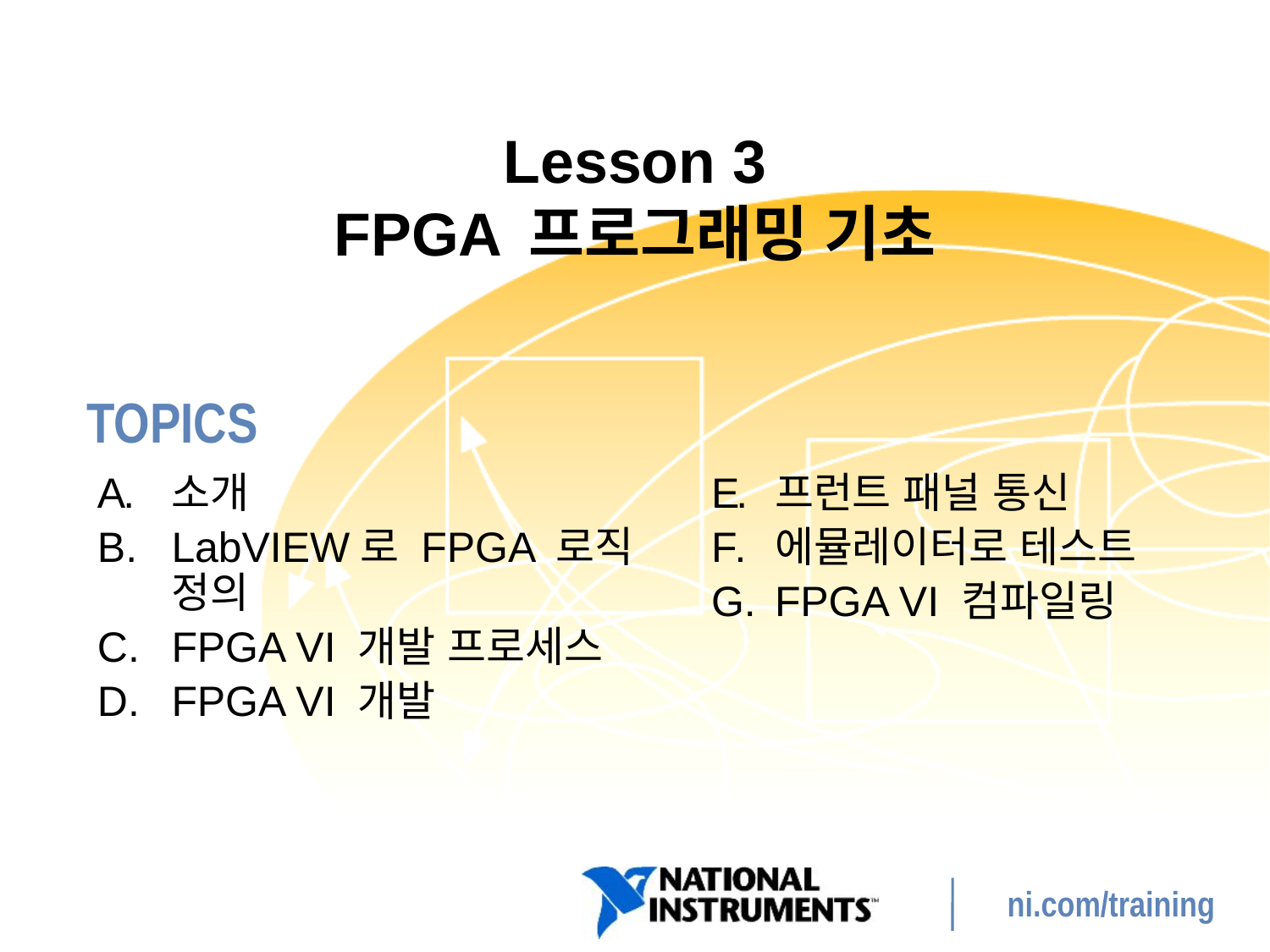

# Lesson 3 FPGA 프로그래밍 기초
소개
LabVIEW로 FPGA 로직 정의
FPGA VI 개발 프로세스
FPGA VI 개발
프런트 패널 통신
에뮬레이터로 테스트
FPGA VI 컴파일링